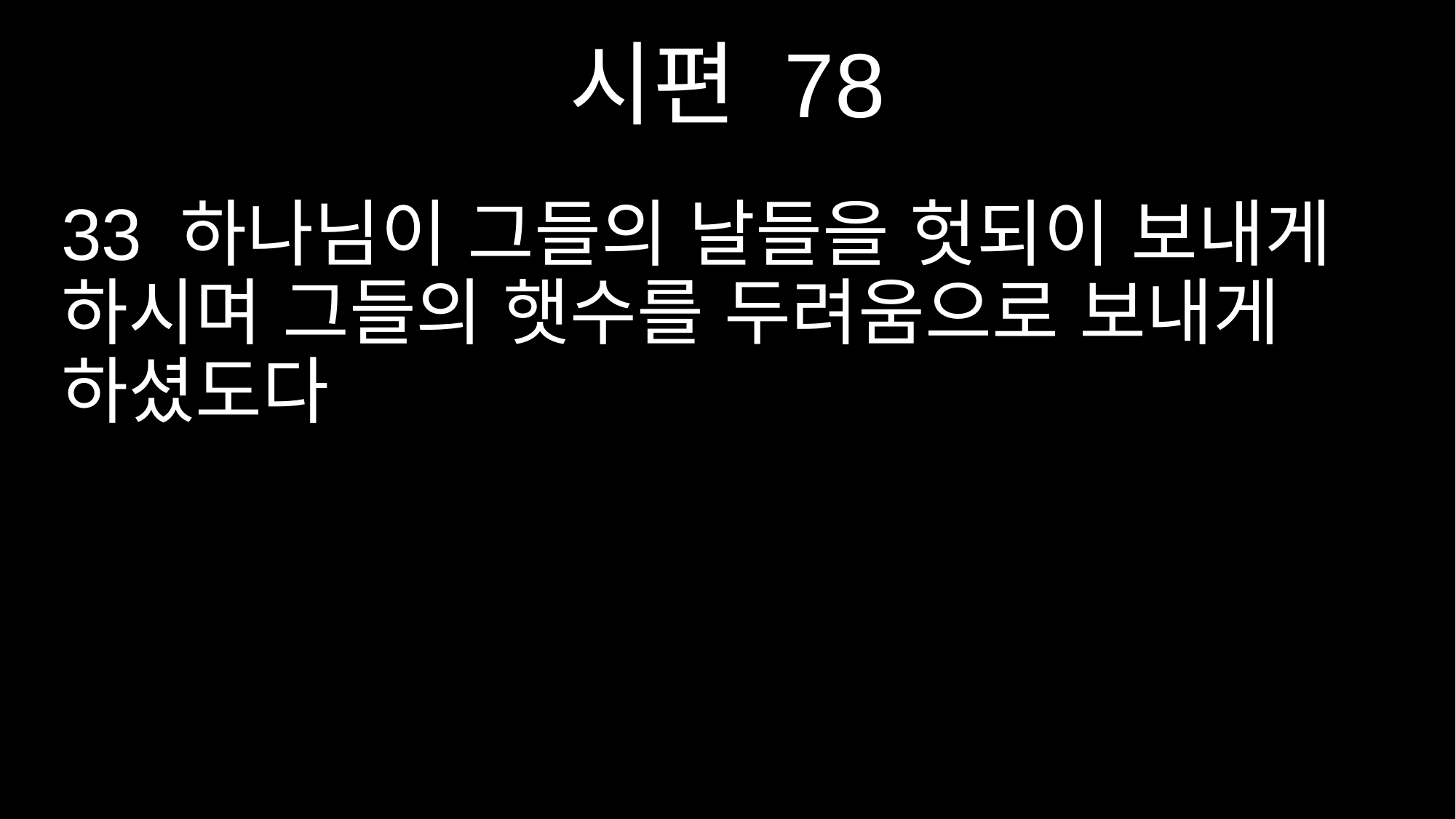

시편 78
33 하나님이 그들의 날들을 헛되이 보내게 하시며 그들의 햇수를 두려움으로 보내게 하셨도다